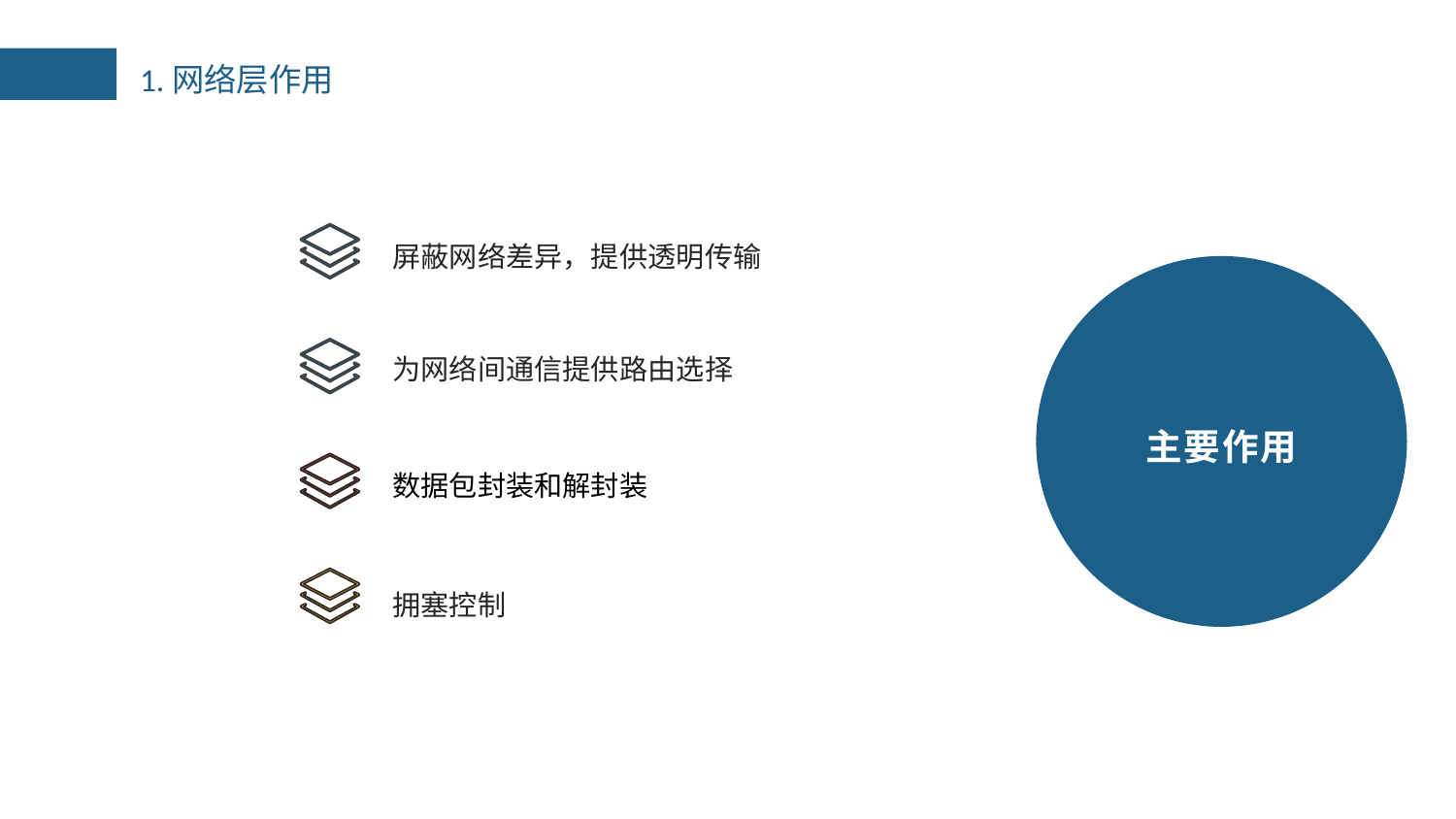

1.网络层作用
屏蔽网络差异，提供透明传输

为网络间通信提供路由选择

主要作用
数据包封装和解封装

拥塞控制